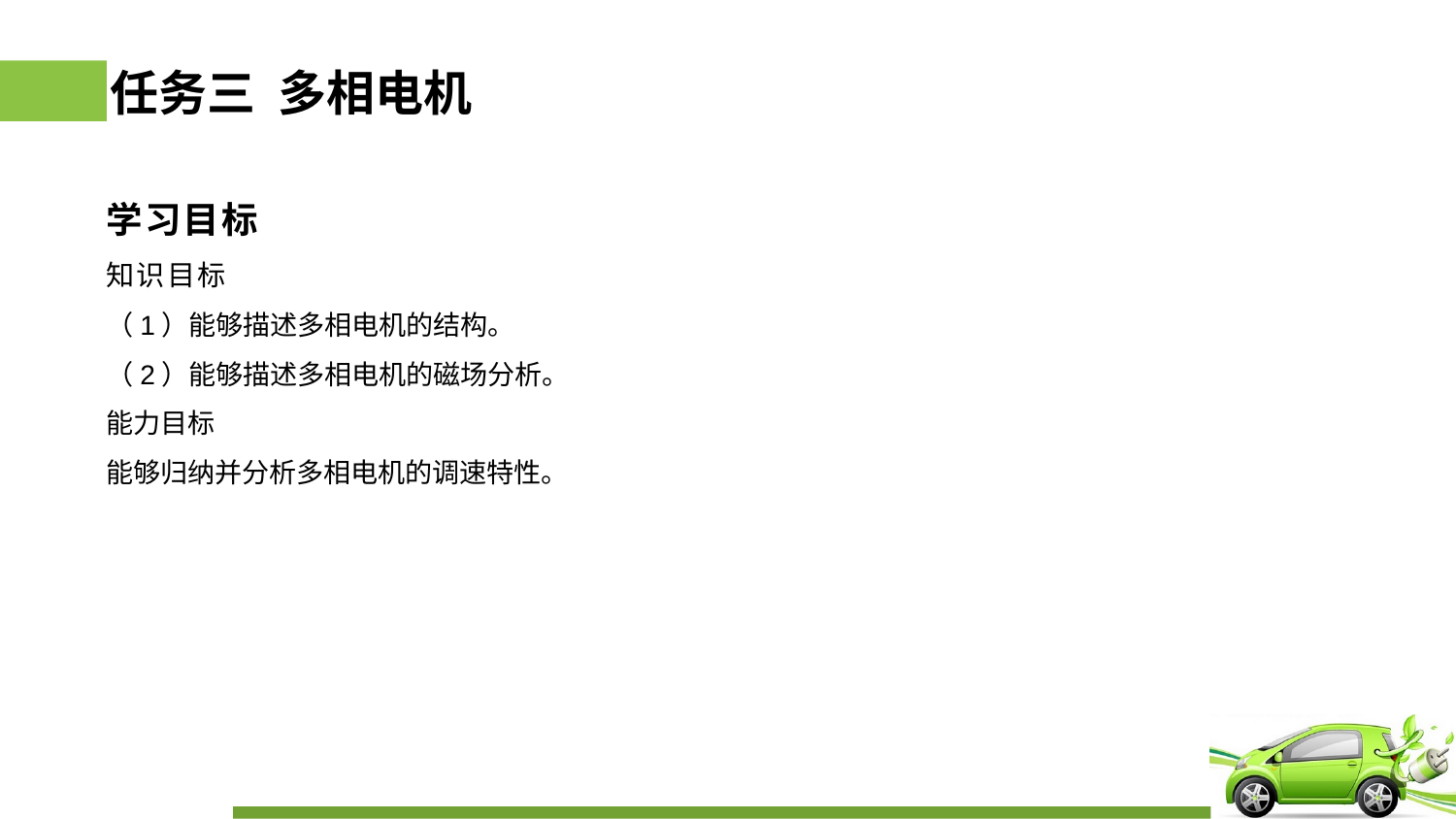

# 任务三  多相电机
学习目标
知识目标
（1）能够描述多相电机的结构。
（2）能够描述多相电机的磁场分析。
能力目标
能够归纳并分析多相电机的调速特性。